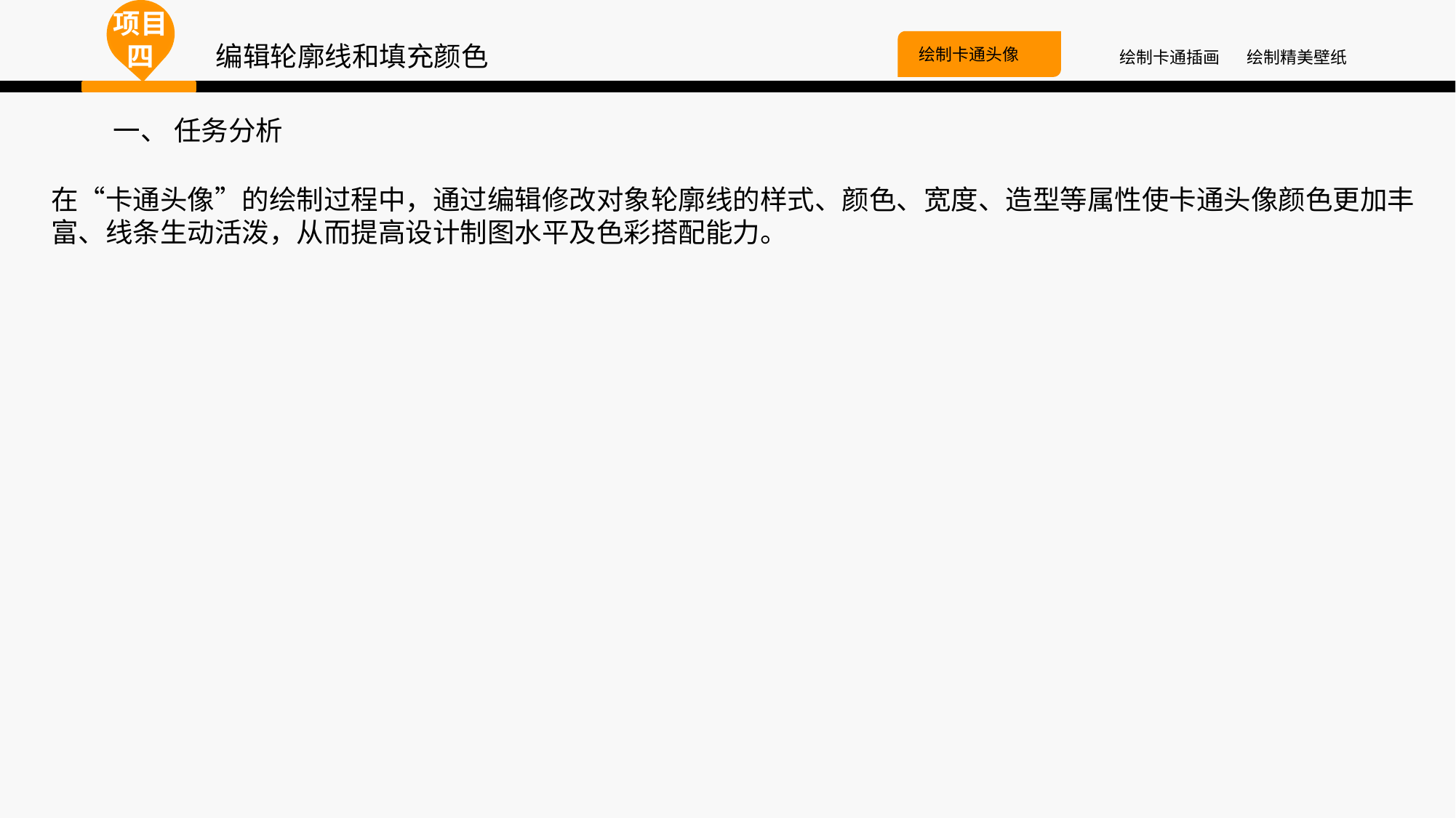

项目四

编辑轮廓线和填充颜色
绘制卡通头像

绘制卡通插画
绘制精美壁纸
         一、 任务分析
在“卡通头像”的绘制过程中，通过编辑修改对象轮廓线的样式、颜色、宽度、造型等属性使卡通头像颜色更加丰富、线条生动活泼，从而提高设计制图水平及色彩搭配能力。